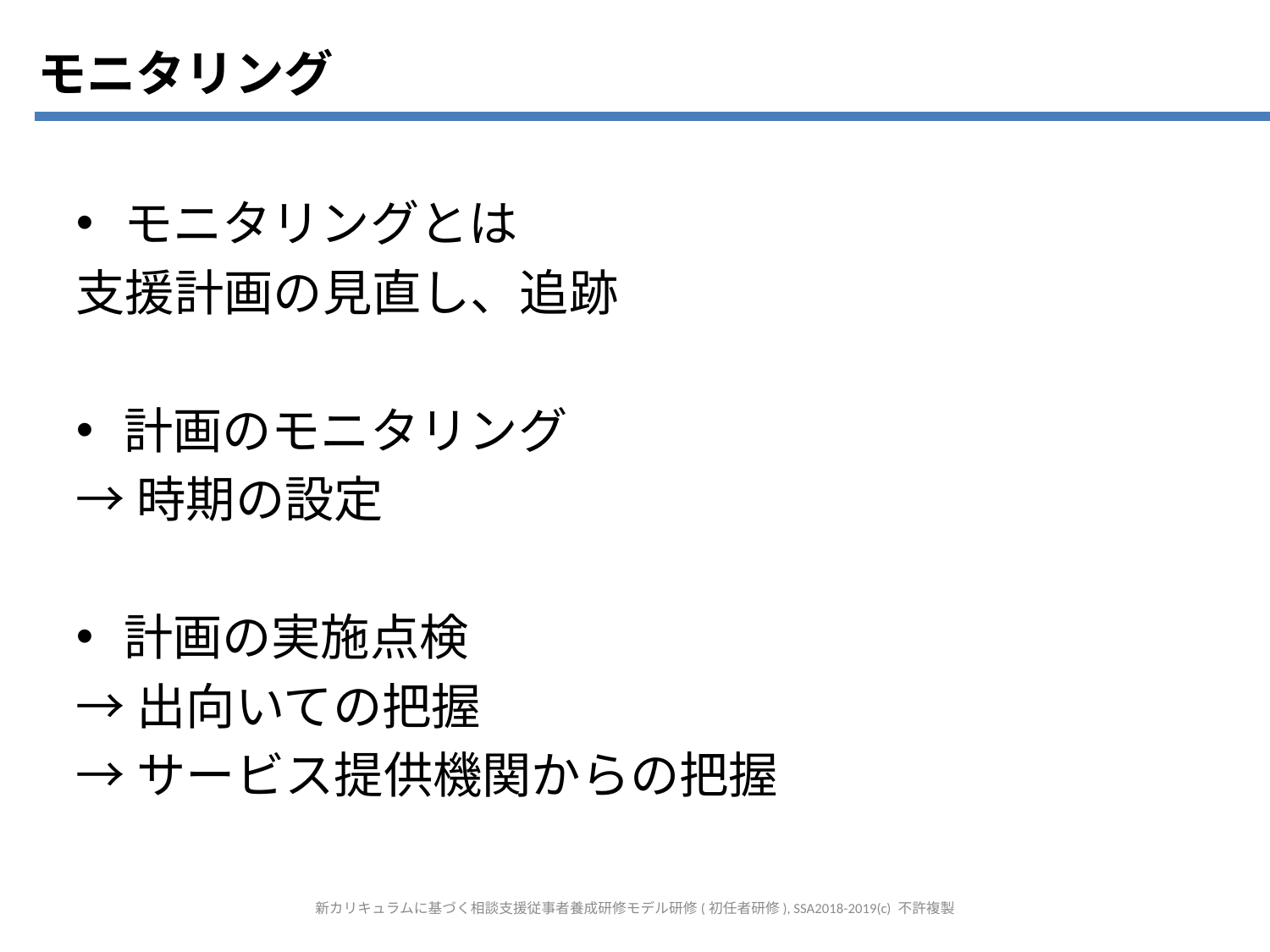

モニタリング
モニタリングとは
支援計画の見直し、追跡

計画のモニタリング
→時期の設定

計画の実施点検
→出向いての把握
→サービス提供機関からの把握
新カリキュラムに基づく相談支援従事者養成研修モデル研修(初任者研修), SSA2018-2019(c) 不許複製